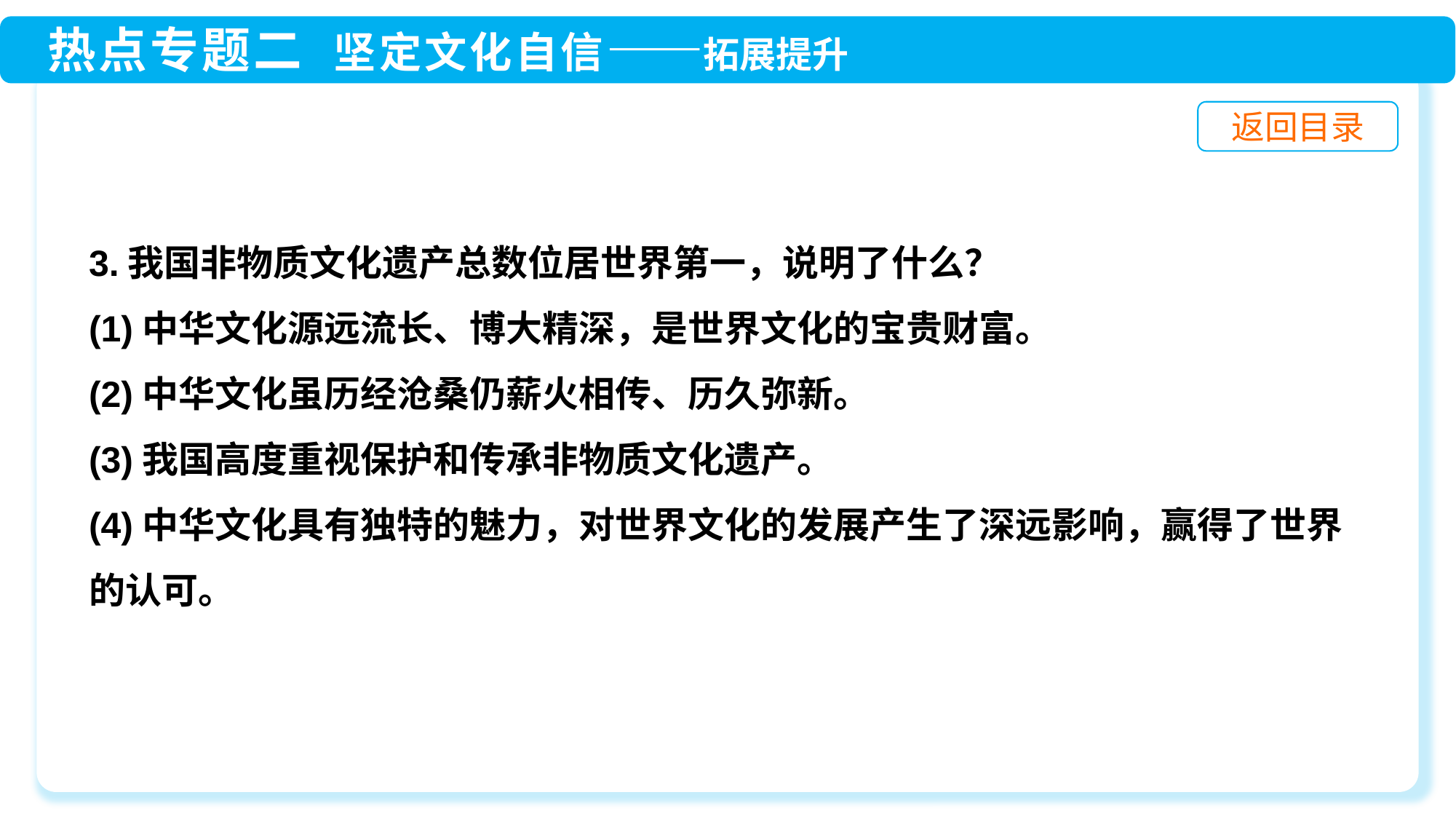

3.我国非物质文化遗产总数位居世界第一，说明了什么？
(1)中华文化源远流长、博大精深，是世界文化的宝贵财富。
(2)中华文化虽历经沧桑仍薪火相传、历久弥新。
(3)我国高度重视保护和传承非物质文化遗产。
(4)中华文化具有独特的魅力，对世界文化的发展产生了深远影响，赢得了世界的认可。